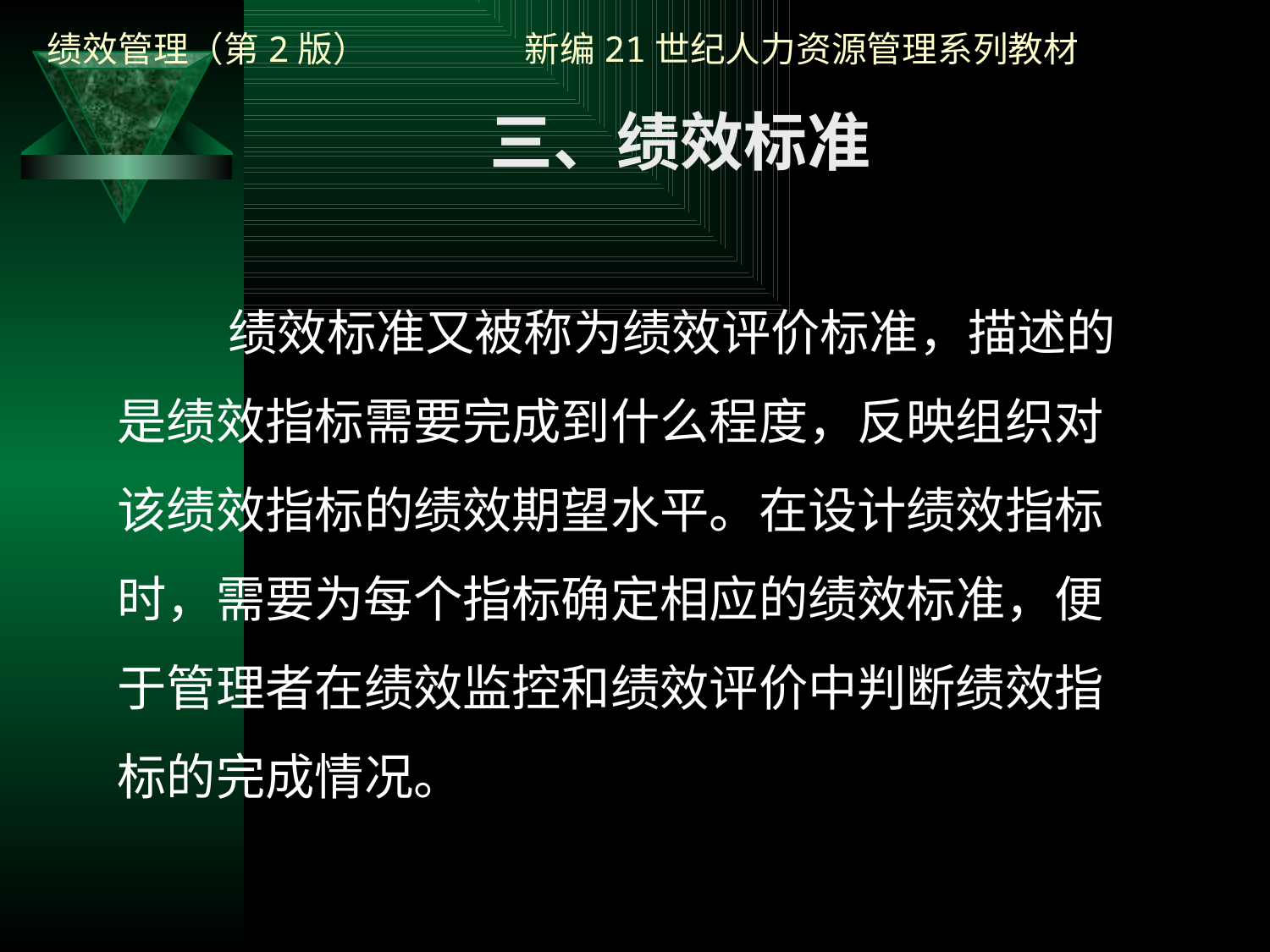

三、绩效标准
         绩效标准又被称为绩效评价标准，描述的是绩效指标需要完成到什么程度，反映组织对该绩效指标的绩效期望水平。在设计绩效指标时，需要为每个指标确定相应的绩效标准，便于管理者在绩效监控和绩效评价中判断绩效指标的完成情况。